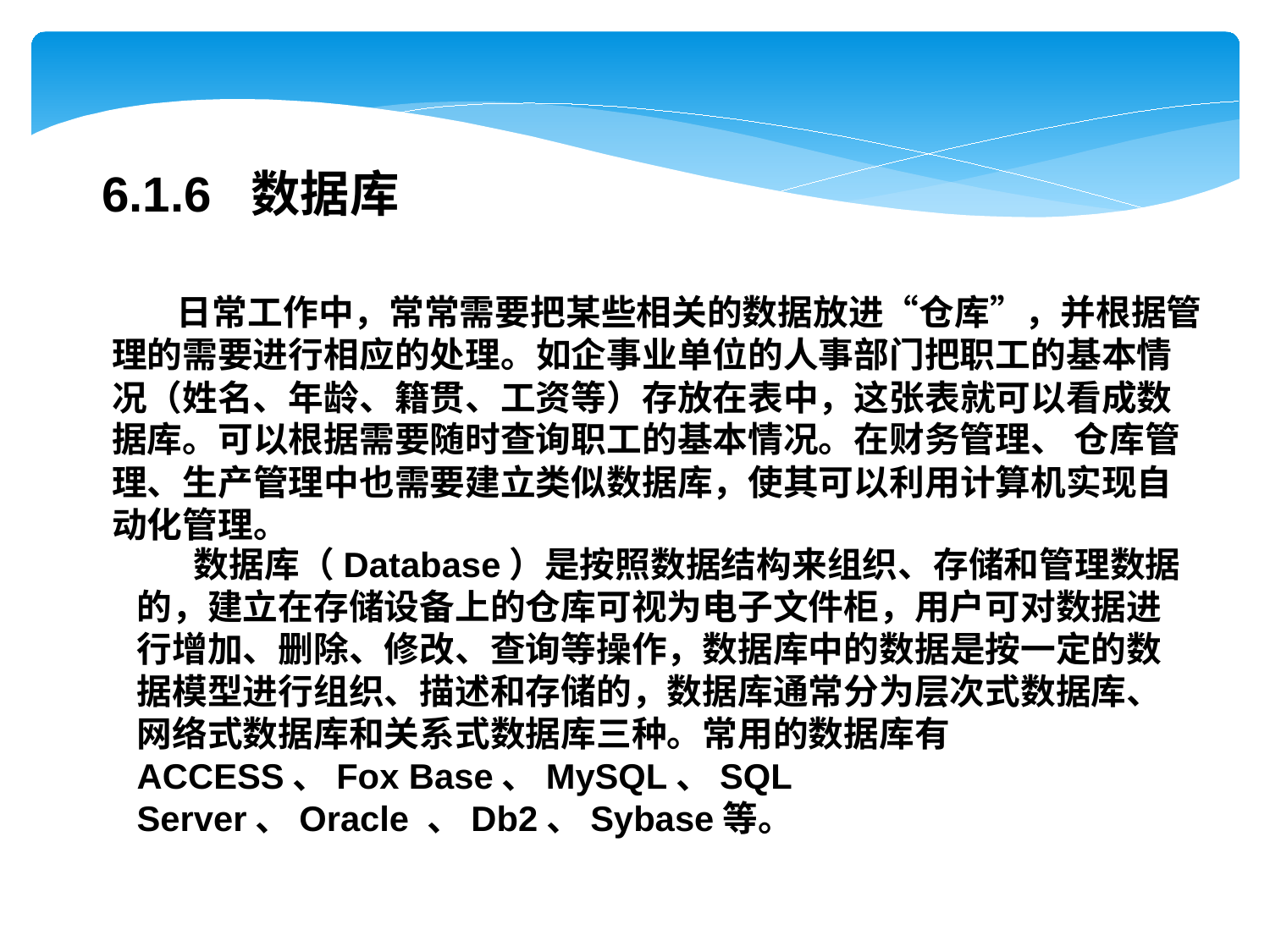

6.1.6  数据库
        日常工作中，常常需要把某些相关的数据放进“仓库”，并根据管理的需要进行相应的处理。如企事业单位的人事部门把职工的基本情况（姓名、年龄、籍贯、工资等）存放在表中，这张表就可以看成数据库。可以根据需要随时查询职工的基本情况。在财务管理、 仓库管理、生产管理中也需要建立类似数据库，使其可以利用计算机实现自动化管理。
      数据库（Database）是按照数据结构来组织、存储和管理数据的，建立在存储设备上的仓库可视为电子文件柜，用户可对数据进行增加、删除、修改、查询等操作，数据库中的数据是按一定的数据模型进行组织、描述和存储的，数据库通常分为层次式数据库、网络式数据库和关系式数据库三种。常用的数据库有ACCESS、Fox Base、MySQL、SQL Server、Oracle 、Db2、Sybase等。